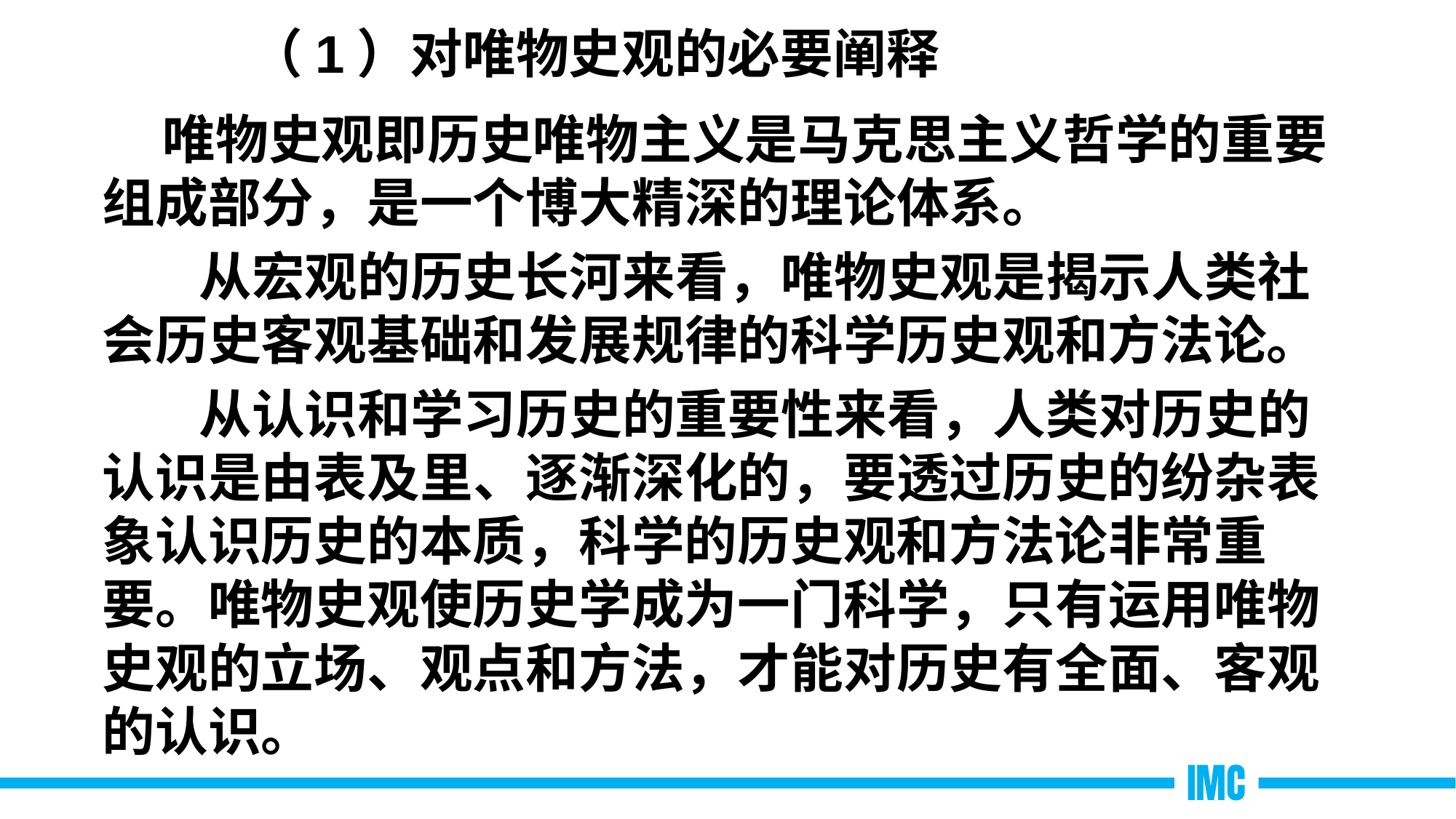

# （1）对唯物史观的必要阐释
    唯物史观即历史唯物主义是马克思主义哲学的重要组成部分，是一个博大精深的理论体系。
       从宏观的历史长河来看，唯物史观是揭示人类社会历史客观基础和发展规律的科学历史观和方法论。
       从认识和学习历史的重要性来看，人类对历史的认识是由表及里、逐渐深化的，要透过历史的纷杂表象认识历史的本质，科学的历史观和方法论非常重要。唯物史观使历史学成为一门科学，只有运用唯物史观的立场、观点和方法，才能对历史有全面、客观的认识。